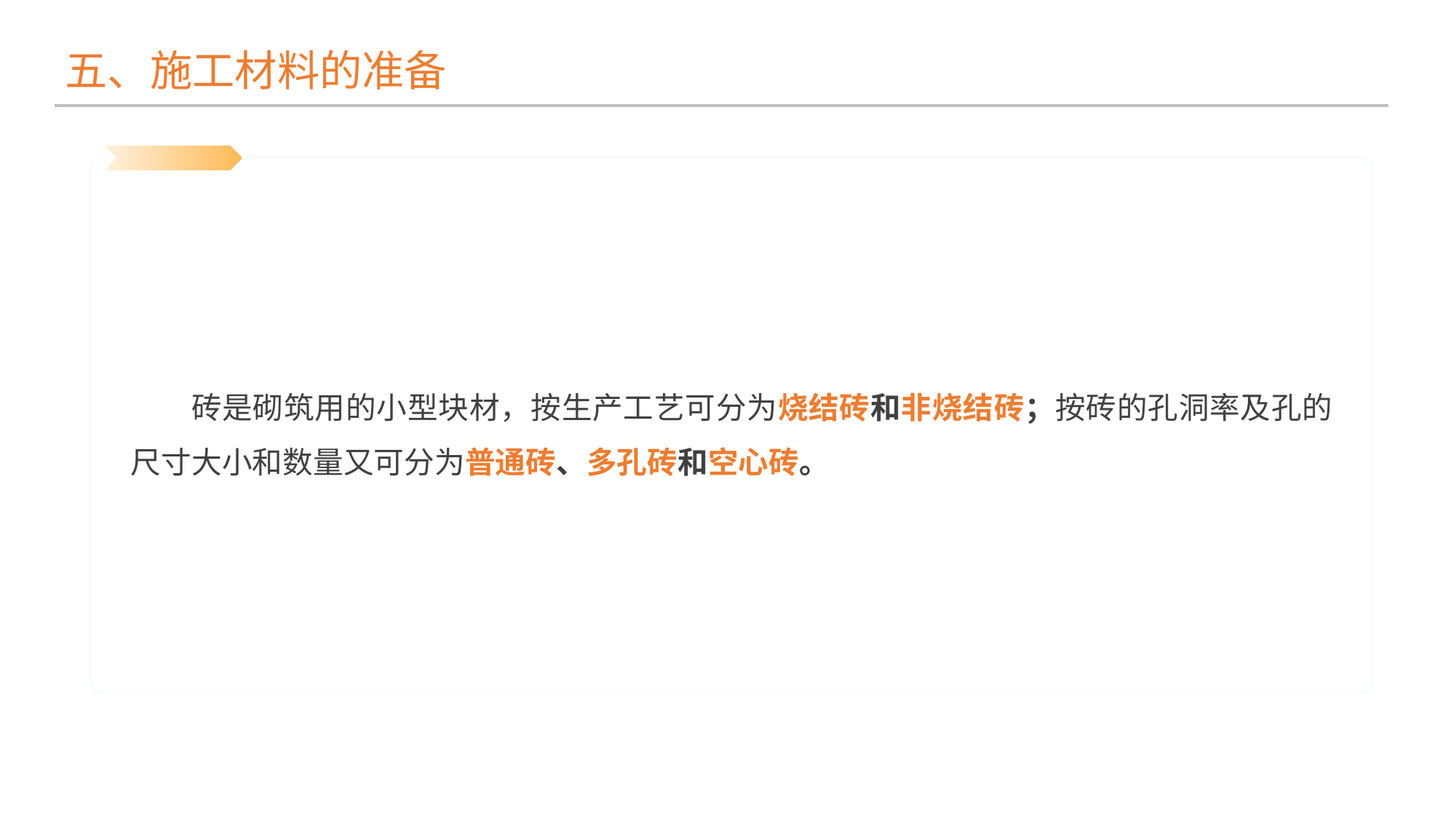

五、施工材料的准备

砖是砌筑用的小型块材，按生产工艺可分为烧结砖和非烧结砖；按砖的孔洞率及孔的尺寸大小和数量又可分为普通砖、多孔砖和空心砖。